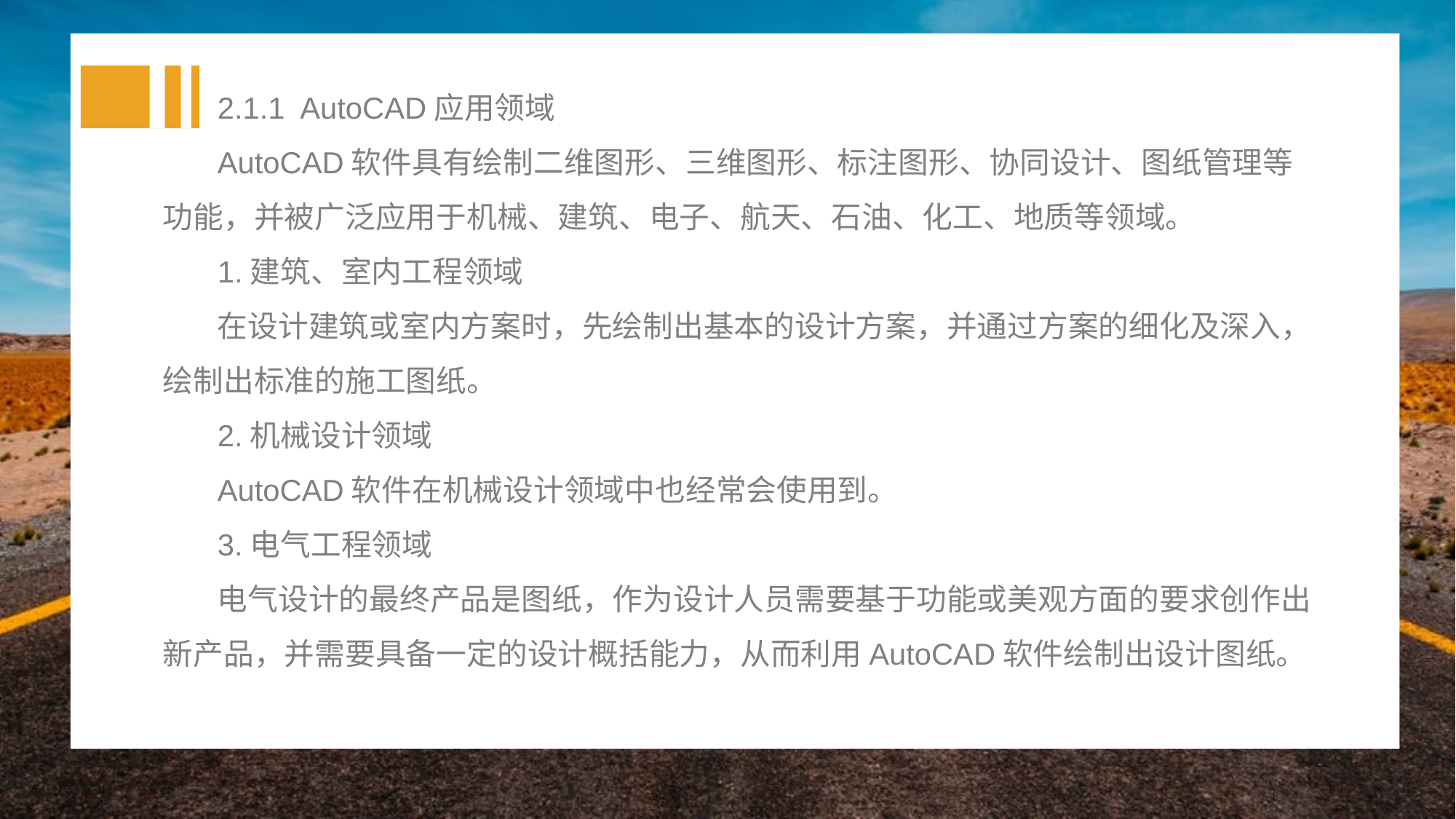

2.1.1  AutoCAD应用领域
AutoCAD软件具有绘制二维图形、三维图形、标注图形、协同设计、图纸管理等功能，并被广泛应用于机械、建筑、电子、航天、石油、化工、地质等领域。
1.建筑、室内工程领域
在设计建筑或室内方案时，先绘制出基本的设计方案，并通过方案的细化及深入，绘制出标准的施工图纸。
2.机械设计领域
AutoCAD软件在机械设计领域中也经常会使用到。
3.电气工程领域
电气设计的最终产品是图纸，作为设计人员需要基于功能或美观方面的要求创作出新产品，并需要具备一定的设计概括能力，从而利用AutoCAD软件绘制出设计图纸。